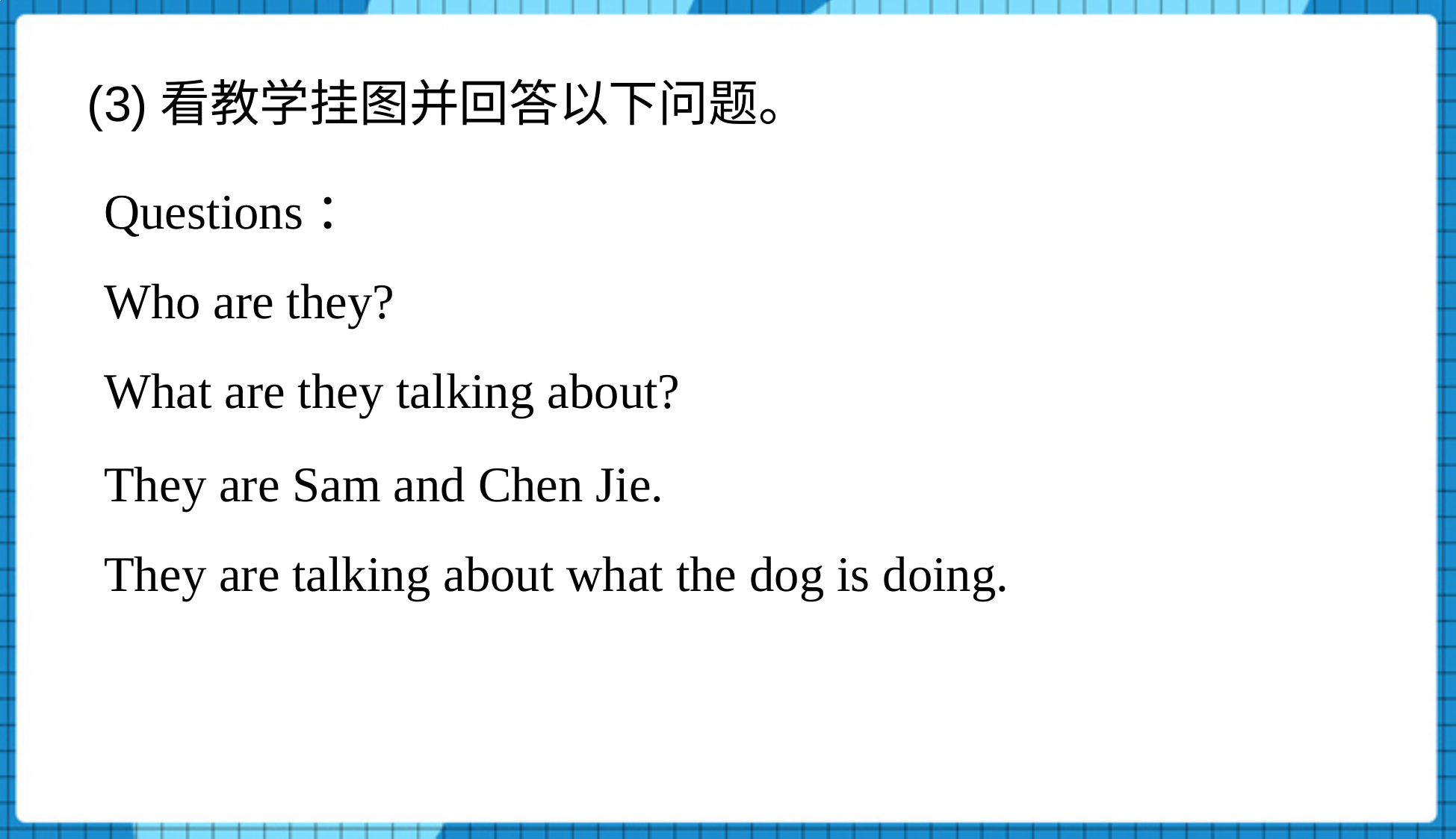

(3)看教学挂图并回答以下问题。
Questions：
Who are they?
What are they talking about?
They are Sam and Chen Jie.
They are talking about what the dog is doing.